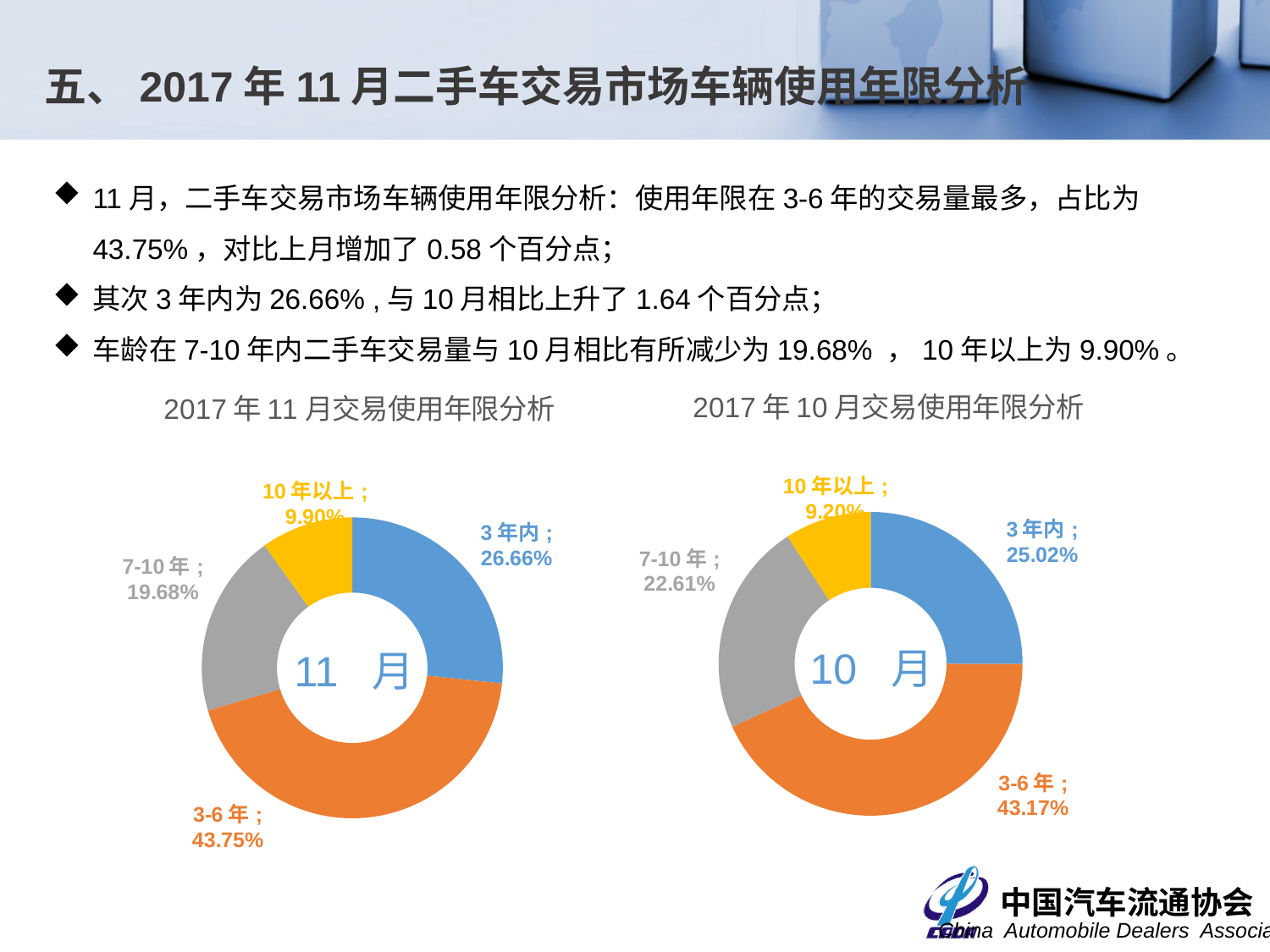

五、2017年11月二手车交易市场车辆使用年限分析
11月，二手车交易市场车辆使用年限分析：使用年限在3-6年的交易量最多，占比为43.75%，对比上月增加了0.58个百分点；
其次3年内为26.66% ,与10月相比上升了1.64个百分点；
车龄在7-10年内二手车交易量与10月相比有所减少为19.68% ，10年以上为9.90%。

### Chart: 2017年11月交易使用年限分析

| Category | 交易数量 |
|---|---|
| 3年内 | 0.26663705516204445 |
| 3-6年 | 0.4375221977204961 |
| 7-10年 | 0.1968426224157927 |
| 10年以上 | 0.09899812470166704 |

### Chart: 2017年10月交易使用年限分析

| Category | 交易数量 |
|---|---|
| 3年内 | 0.25019114052805863 |
| 3-6年 | 0.43172113247749944 |
| 7-10年 | 0.226096346395808 |
| 10年以上 | 0.09199138059863388 |
10  月
11  月